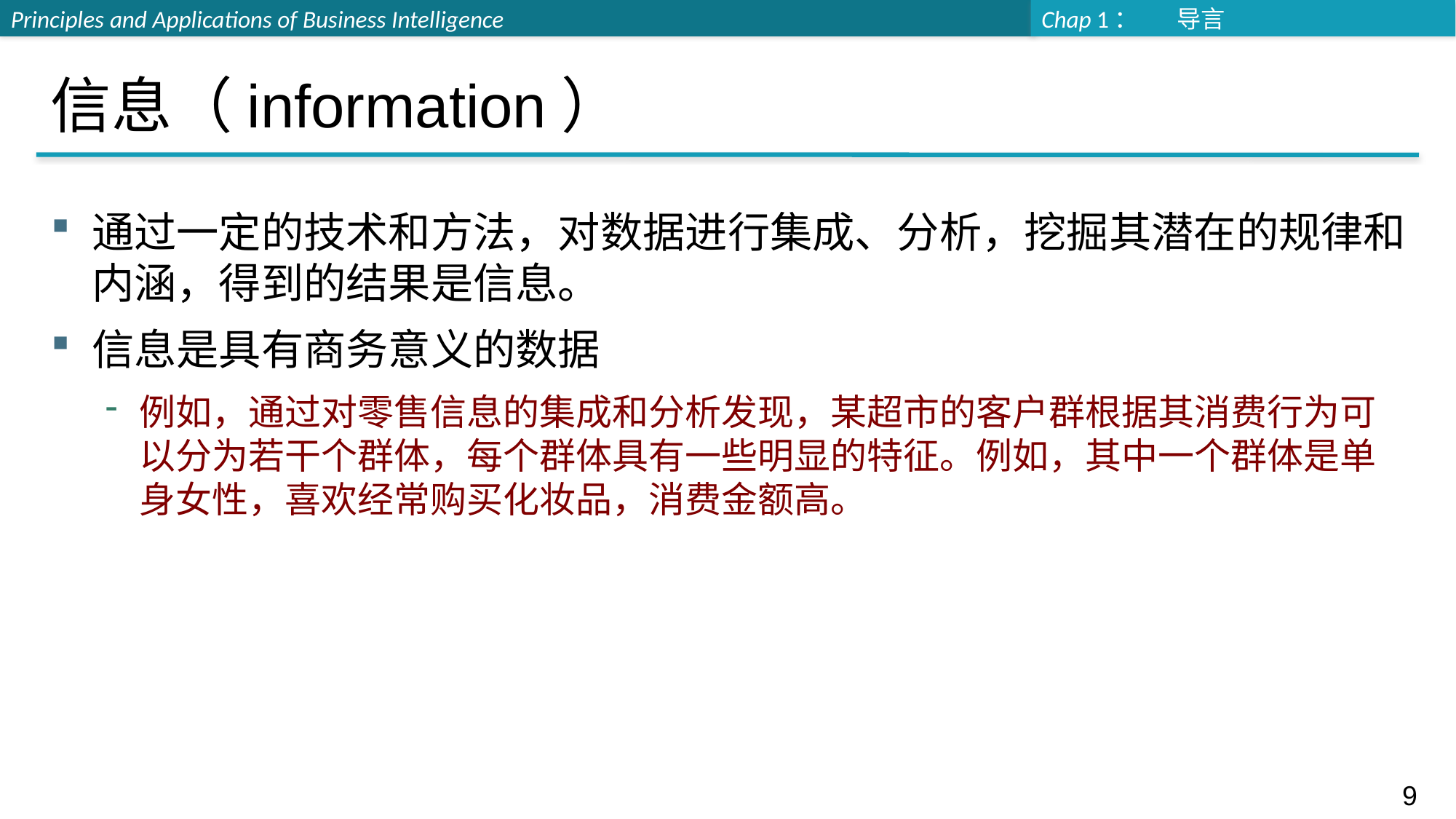

# 信息（information）
通过一定的技术和方法，对数据进行集成、分析，挖掘其潜在的规律和内涵，得到的结果是信息。
信息是具有商务意义的数据
例如，通过对零售信息的集成和分析发现，某超市的客户群根据其消费行为可以分为若干个群体，每个群体具有一些明显的特征。例如，其中一个群体是单身女性，喜欢经常购买化妆品，消费金额高。